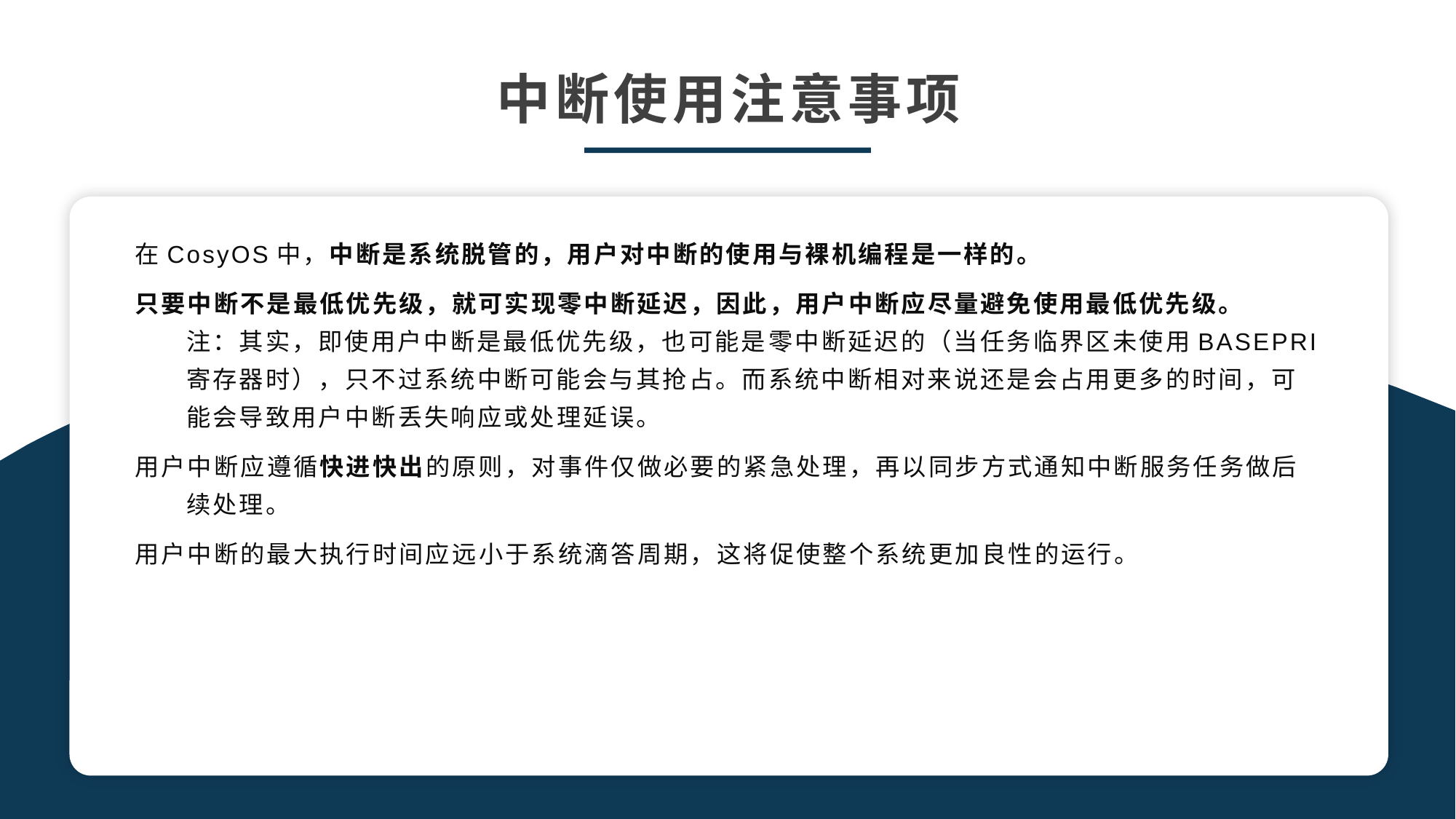

中断使用注意事项

在CosyOS中，中断是系统脱管的，用户对中断的使用与裸机编程是一样的。
只要中断不是最低优先级，就可实现零中断延迟，因此，用户中断应尽量避免使用最低优先级。
注：其实，即使用户中断是最低优先级，也可能是零中断延迟的（当任务临界区未使用BASEPRI寄存器时），只不过系统中断可能会与其抢占。而系统中断相对来说还是会占用更多的时间，可能会导致用户中断丢失响应或处理延误。
用户中断应遵循快进快出的原则，对事件仅做必要的紧急处理，再以同步方式通知中断服务任务做后续处理。
用户中断的最大执行时间应远小于系统滴答周期，这将促使整个系统更加良性的运行。